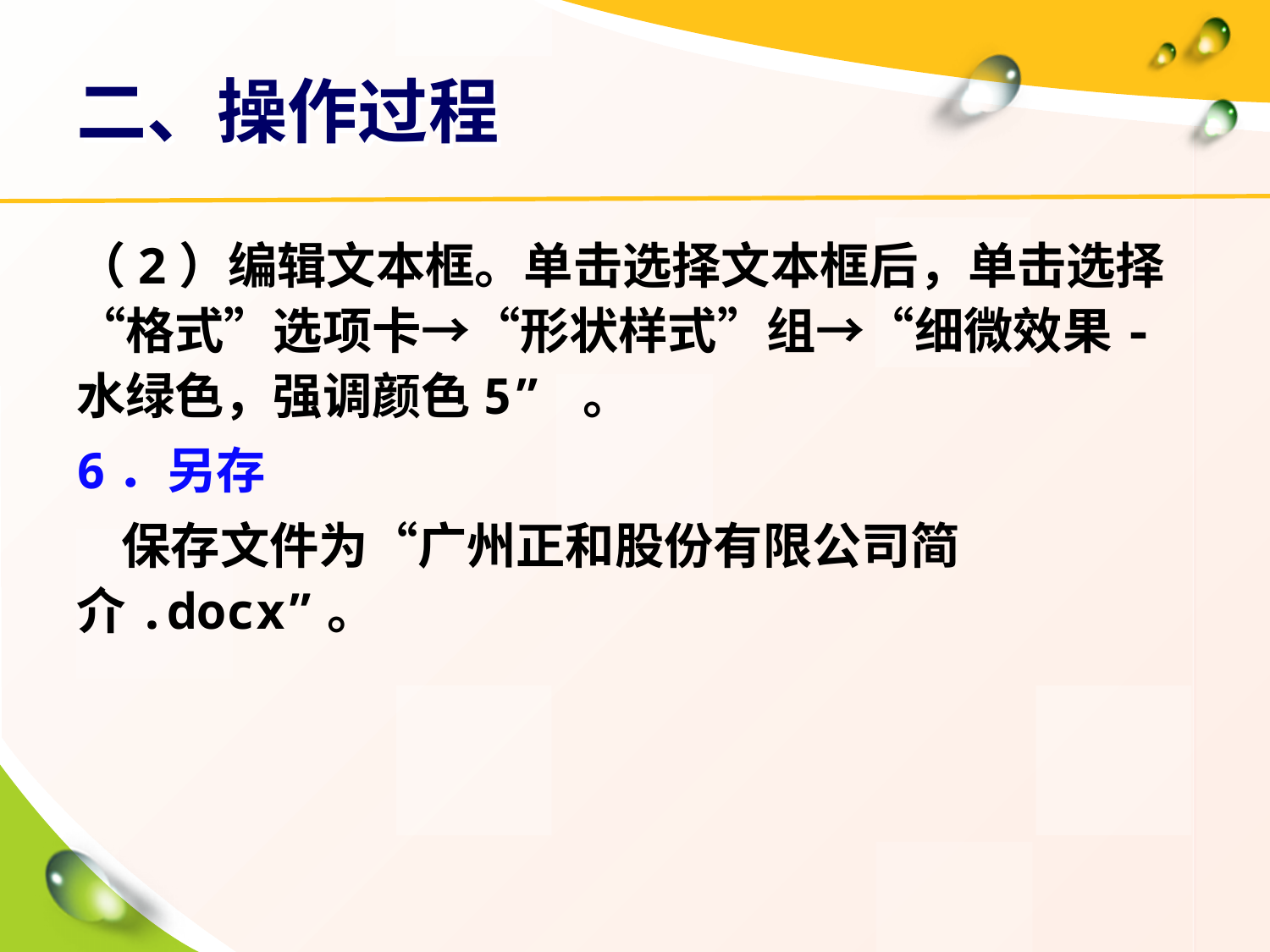

# 二、操作过程
（2）编辑文本框。单击选择文本框后，单击选择“格式”选项卡→“形状样式”组→“细微效果-水绿色，强调颜色5” 。
6．另存
   保存文件为“广州正和股份有限公司简介.docx”。